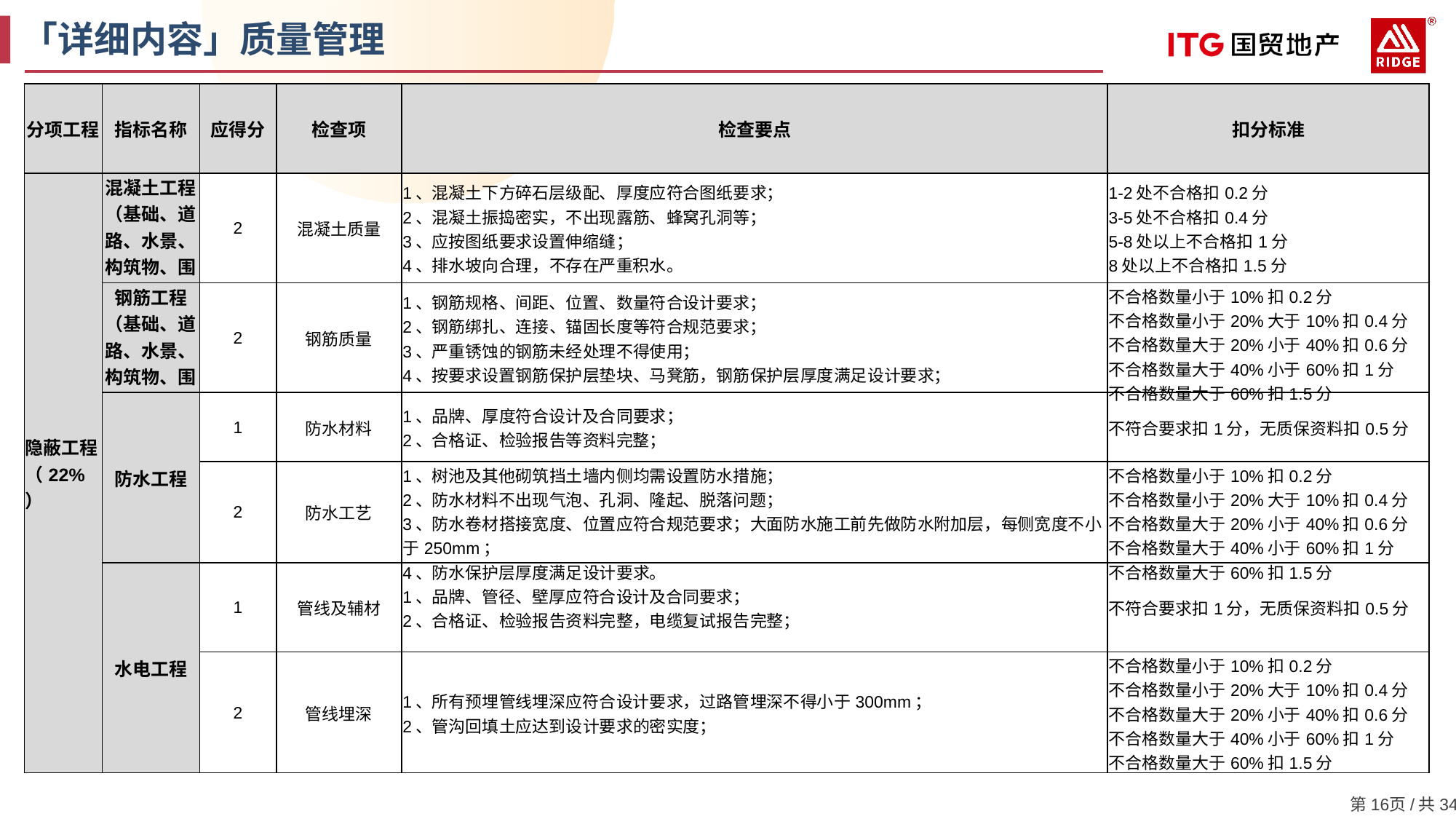

「详细内容」质量管理
| 分项工程 | 指标名称 | 应得分 | 检查项 | 检查要点 | 扣分标准 |
| --- | --- | --- | --- | --- | --- |
| 隐蔽工程（22%） | 混凝土工程（基础、道路、水景、构筑物、围墙） | 2 | 混凝土质量 | 1、混凝土下方碎石层级配、厚度应符合图纸要求； 2、混凝土振捣密实，不出现露筋、蜂窝孔洞等； 3、应按图纸要求设置伸缩缝； 4、排水坡向合理，不存在严重积水。 | 1-2处不合格扣0.2分 3-5处不合格扣0.4分 5-8处以上不合格扣1分 8处以上不合格扣1.5分 |
|  | 钢筋工程（基础、道路、水景、构筑物、围墙） | 2 | 钢筋质量 | 1、钢筋规格、间距、位置、数量符合设计要求； 2、钢筋绑扎、连接、锚固长度等符合规范要求； 3、严重锈蚀的钢筋未经处理不得使用； 4、按要求设置钢筋保护层垫块、马凳筋，钢筋保护层厚度满足设计要求； | 不合格数量小于10%扣0.2分 不合格数量小于20%大于10%扣0.4分 不合格数量大于20%小于40%扣0.6分 不合格数量大于40%小于60%扣1分 不合格数量大于60%扣1.5分 |
|  | 防水工程 | 1 | 防水材料 | 1、品牌、厚度符合设计及合同要求； 2、合格证、检验报告等资料完整； | 不符合要求扣1分，无质保资料扣0.5分 |
|  |  | 2 | 防水工艺 | 1、树池及其他砌筑挡土墙内侧均需设置防水措施； 2、防水材料不出现气泡、孔洞、隆起、脱落问题； 3、防水卷材搭接宽度、位置应符合规范要求；大面防水施工前先做防水附加层，每侧宽度不小于250mm； 4、防水保护层厚度满足设计要求。 | 不合格数量小于10%扣0.2分 不合格数量小于20%大于10%扣0.4分 不合格数量大于20%小于40%扣0.6分 不合格数量大于40%小于60%扣1分 不合格数量大于60%扣1.5分 |
|  | 水电工程 | 1 | 管线及辅材 | 1、品牌、管径、壁厚应符合设计及合同要求； 2、合格证、检验报告资料完整，电缆复试报告完整； | 不符合要求扣1分，无质保资料扣0.5分 |
|  |  | 2 | 管线埋深 | 1、所有预埋管线埋深应符合设计要求，过路管埋深不得小于300mm； 2、管沟回填土应达到设计要求的密实度； | 不合格数量小于10%扣0.2分 不合格数量小于20%大于10%扣0.4分 不合格数量大于20%小于40%扣0.6分 不合格数量大于40%小于60%扣1分 不合格数量大于60%扣1.5分 |